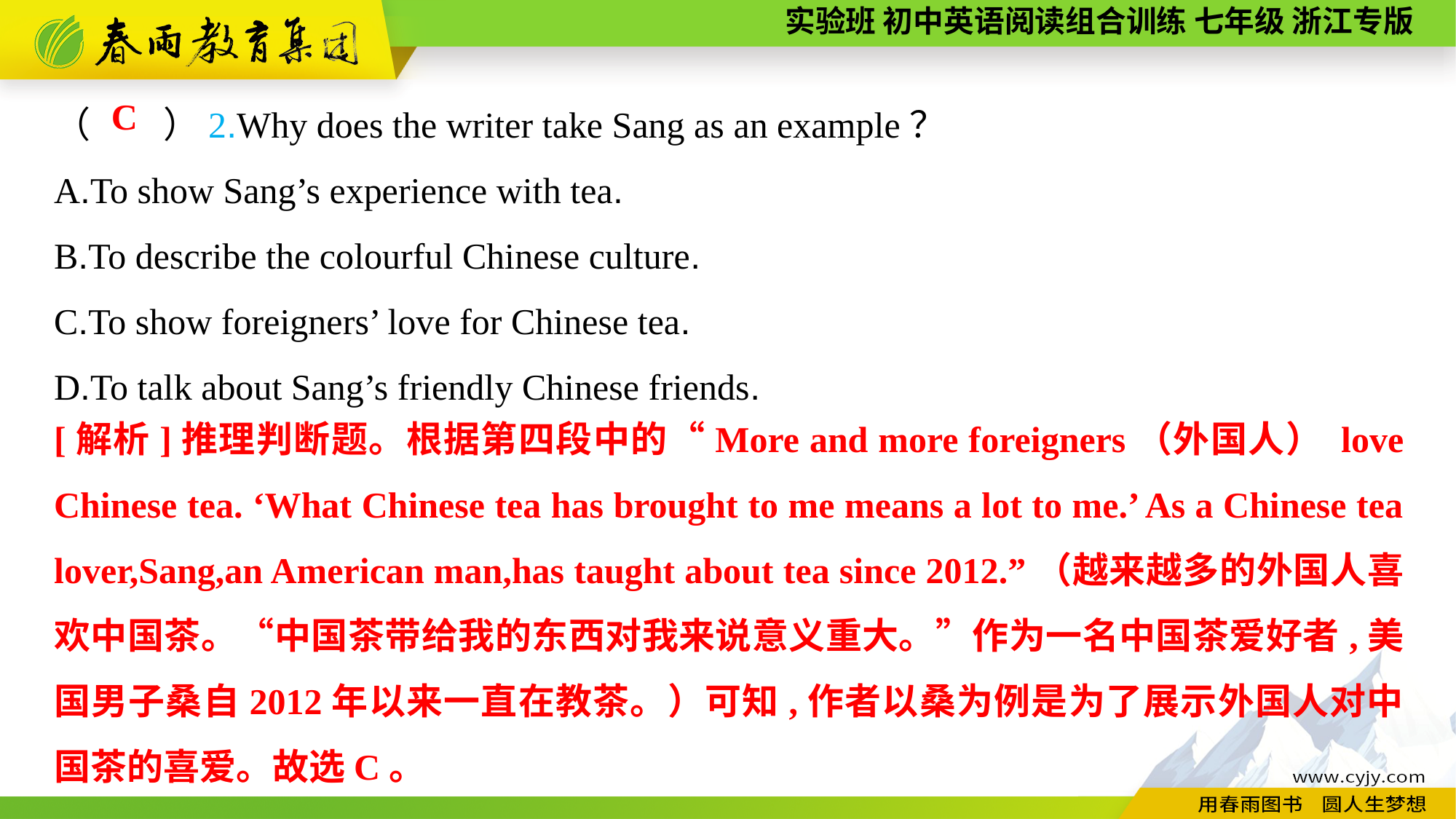

（　　）2.Why does the writer take Sang as an example？
A.To show Sang’s experience with tea.
B.To describe the colourful Chinese culture.
C.To show foreigners’ love for Chinese tea.
D.To talk about Sang’s friendly Chinese friends.
C
[解析]推理判断题。根据第四段中的“More and more foreigners（外国人） love Chinese tea. ‘What Chinese tea has brought to me means a lot to me.’ As a Chinese tea lover,Sang,an American man,has taught about tea since 2012.”（越来越多的外国人喜欢中国茶。“中国茶带给我的东西对我来说意义重大。”作为一名中国茶爱好者,美国男子桑自2012年以来一直在教茶。）可知,作者以桑为例是为了展示外国人对中国茶的喜爱。故选C。